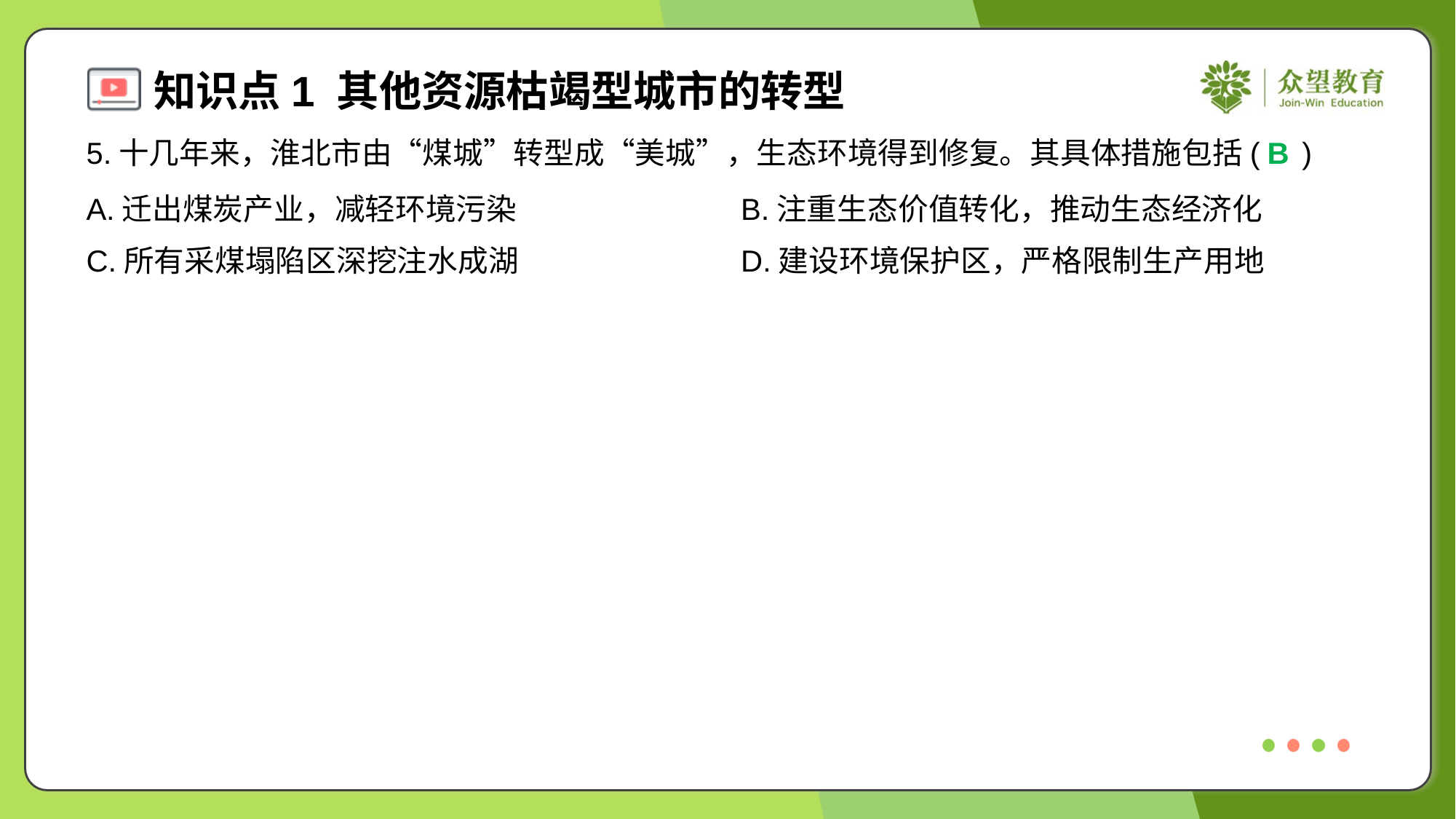

5.十几年来，淮北市由“煤城”转型成“美城”，生态环境得到修复。其具体措施包括(     )
B
A.迁出煤炭产业，减轻环境污染	B.注重生态价值转化，推动生态经济化
C.所有采煤塌陷区深挖注水成湖	D.建设环境保护区，严格限制生产用地